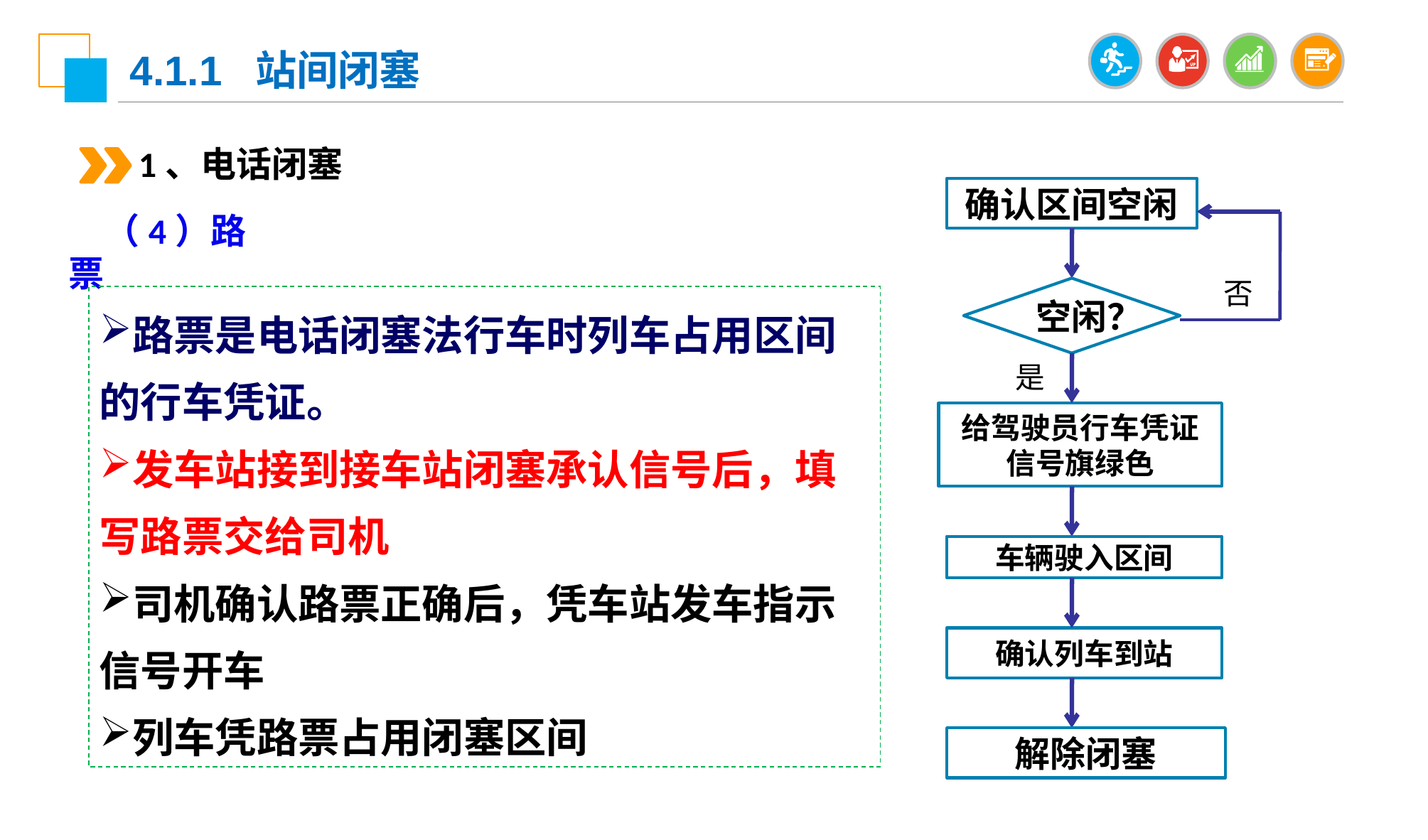

4.1.1  站间闭塞
1、电话闭塞

确认区间空闲
否
空闲？
是
给驾驶员行车凭证
信号旗绿色
车辆驶入区间
确认列车到站
解除闭塞
（4）路票
路票是电话闭塞法行车时列车占用区间的行车凭证。
发车站接到接车站闭塞承认信号后，填写路票交给司机
司机确认路票正确后，凭车站发车指示信号开车
列车凭路票占用闭塞区间